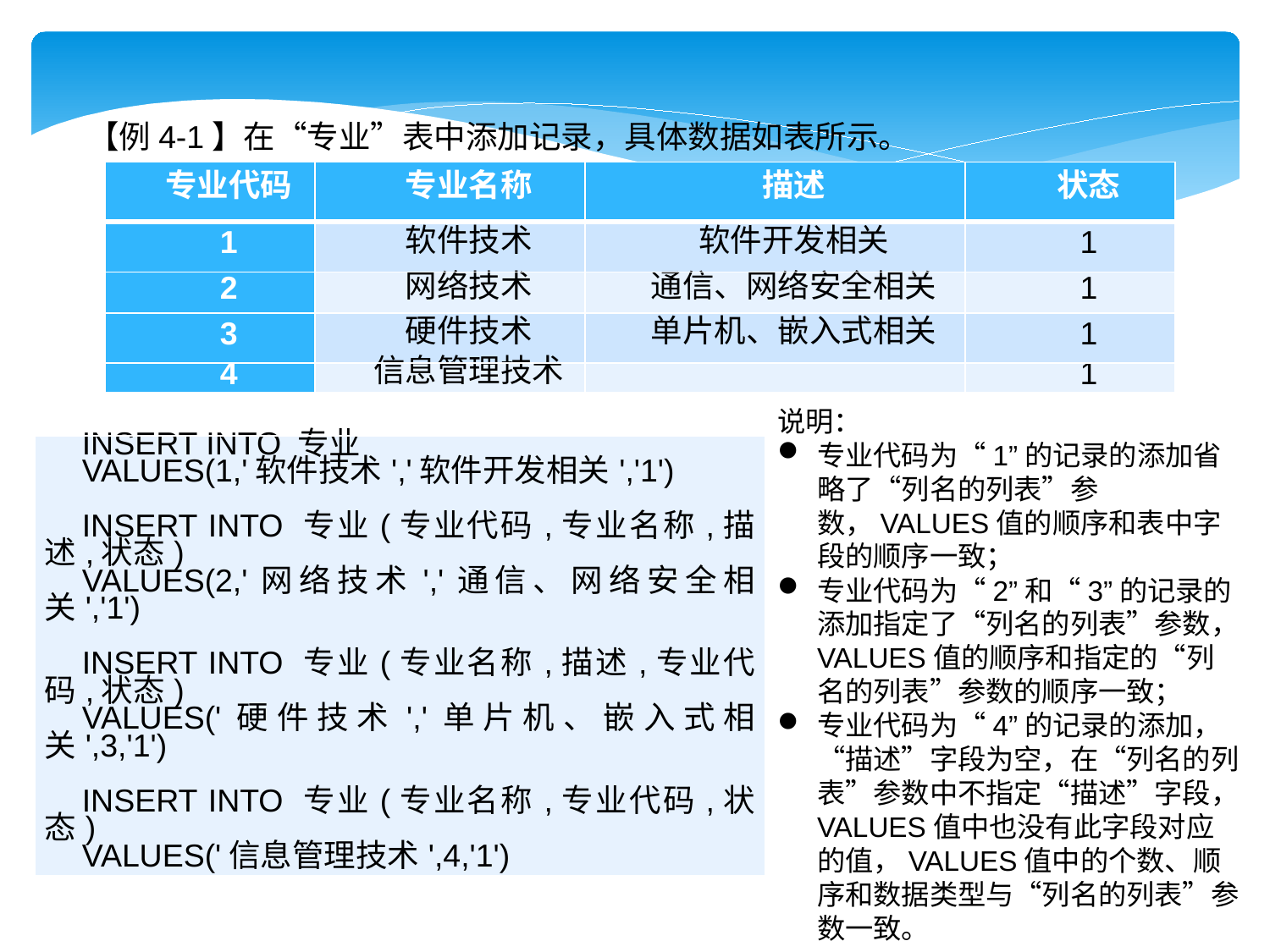

【例4-1】在“专业”表中添加记录，具体数据如表所示。
| 专业代码 | 专业名称 | 描述 | 状态 |
| --- | --- | --- | --- |
| 1 | 软件技术 | 软件开发相关 | 1 |
| 2 | 网络技术 | 通信、网络安全相关 | 1 |
| 3 | 硬件技术 | 单片机、嵌入式相关 | 1 |
| 4 | 信息管理技术 |  | 1 |
说明：
专业代码为“1”的记录的添加省略了“列名的列表”参数，VALUES值的顺序和表中字段的顺序一致；
专业代码为“2”和“3”的记录的添加指定了“列名的列表”参数，VALUES值的顺序和指定的“列名的列表”参数的顺序一致；
专业代码为“4”的记录的添加，“描述”字段为空，在“列名的列表”参数中不指定“描述”字段，VALUES值中也没有此字段对应的值，VALUES值中的个数、顺序和数据类型与“列名的列表”参数一致。
| INSERT INTO 专业 VALUES(1,'软件技术','软件开发相关','1')   INSERT INTO 专业(专业代码,专业名称,描述,状态) VALUES(2,'网络技术','通信、网络安全相关','1')   INSERT INTO 专业(专业名称,描述,专业代码,状态) VALUES('硬件技术','单片机、嵌入式相关',3,'1')   INSERT INTO 专业(专业名称,专业代码,状态) VALUES('信息管理技术',4,'1') |
| --- |